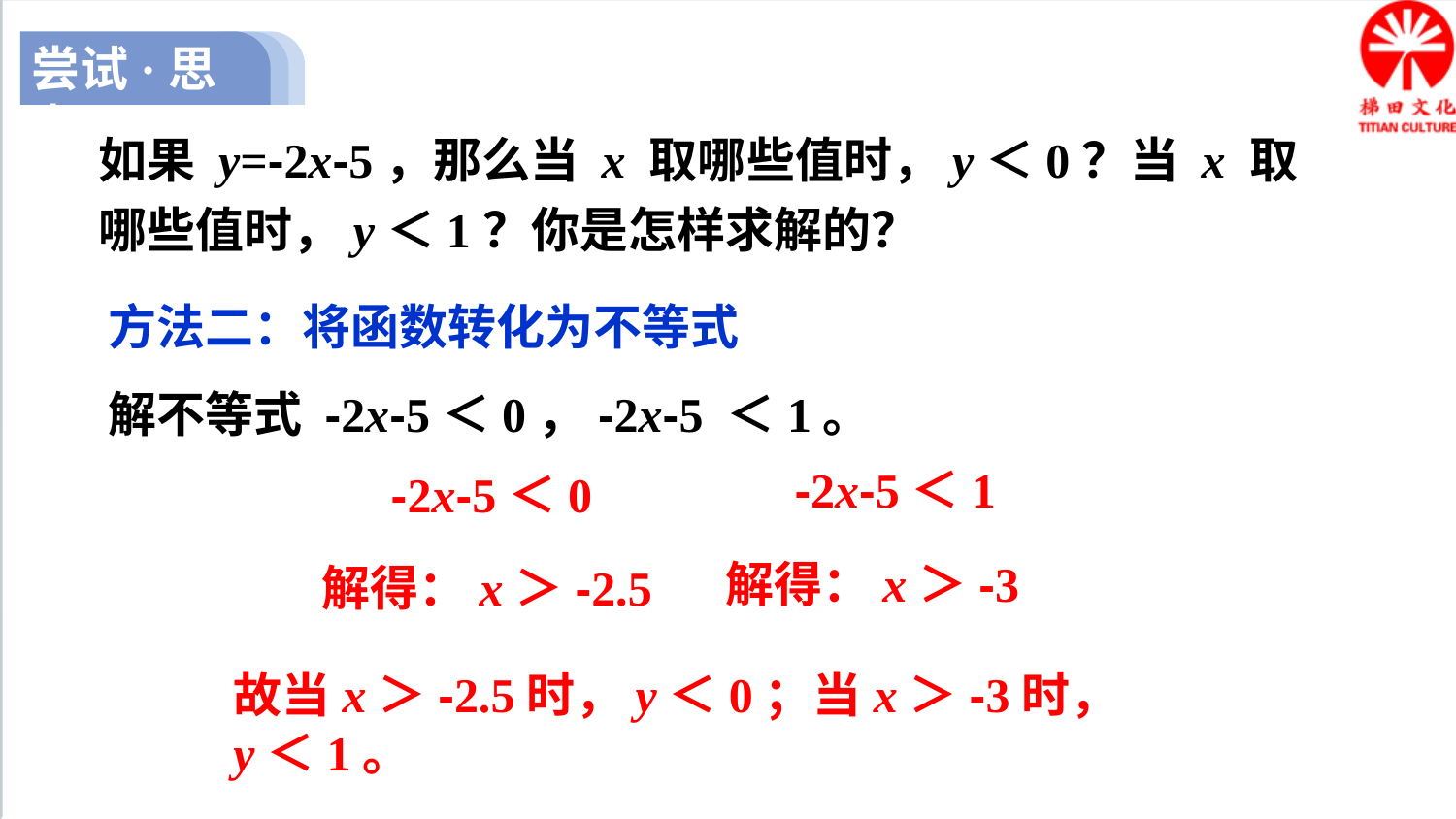

尝试·思考

如果 y=-2x-5，那么当 x 取哪些值时，y＜0？当 x 取哪些值时，y＜1？你是怎样求解的？
方法二：将函数转化为不等式
解不等式 -2x-5＜0，-2x-5 ＜1。
-2x-5＜1
-2x-5＜0
解得：x＞-3
解得：x＞-2.5
故当x＞-2.5时，y＜0；当x＞-3时， y＜1。